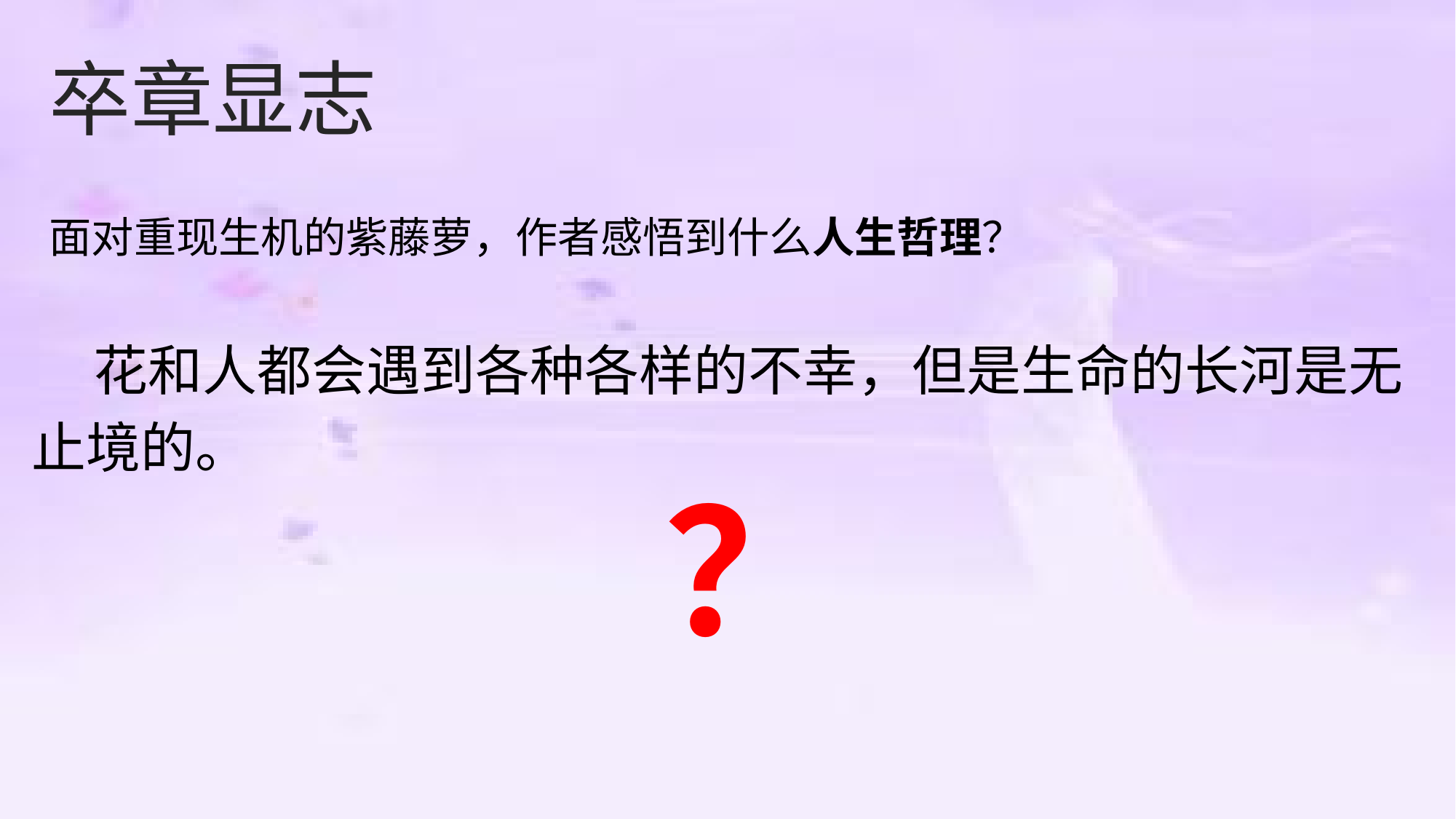

卒章显志
面对重现生机的紫藤萝，作者感悟到什么人生哲理？
    花和人都会遇到各种各样的不幸，但是生命的长河是无止境的。
？